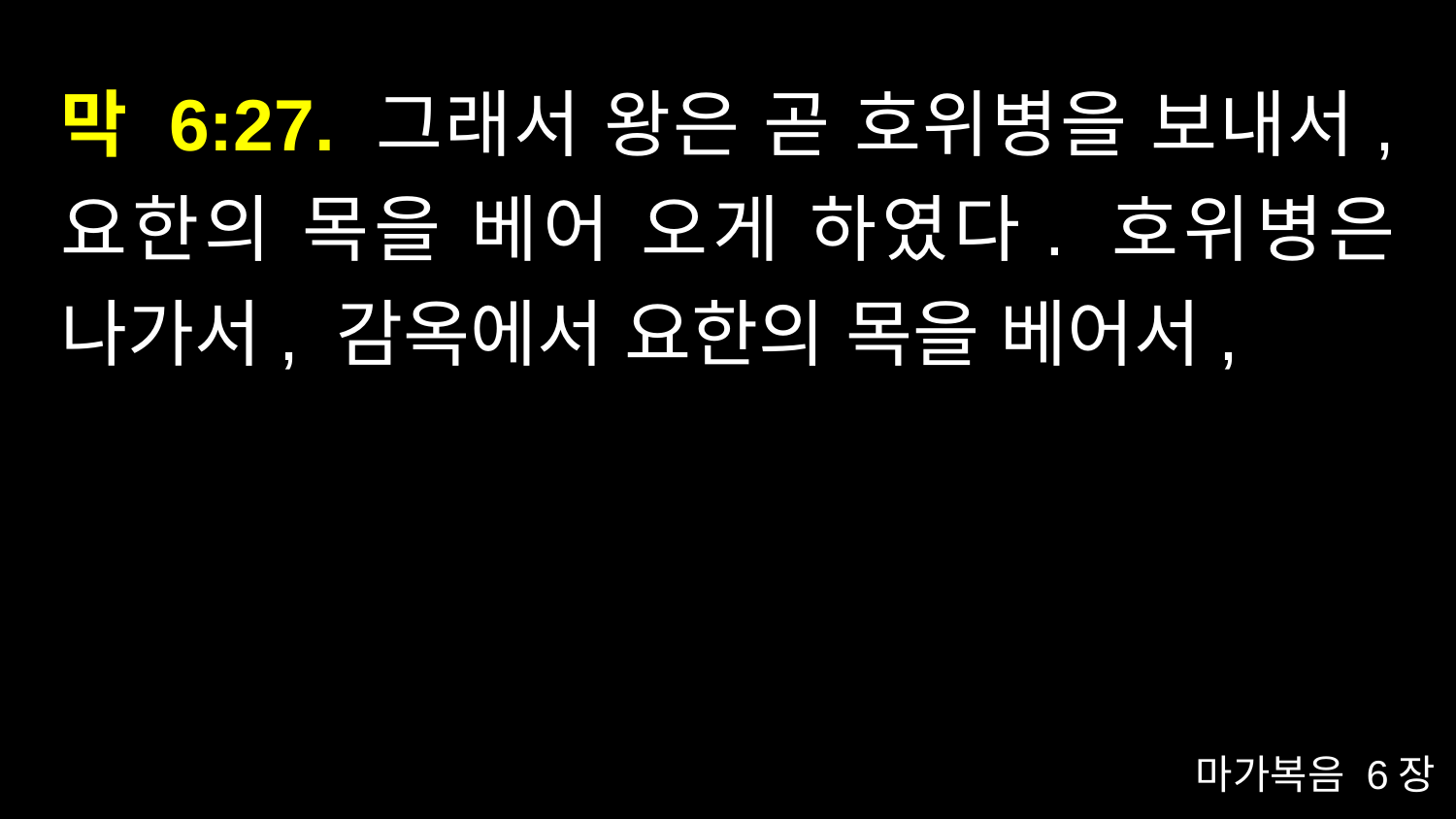

# 막 6:27. 그래서 왕은 곧 호위병을 보내서, 요한의 목을 베어 오게 하였다. 호위병은 나가서, 감옥에서 요한의 목을 베어서,
마가복음 6장